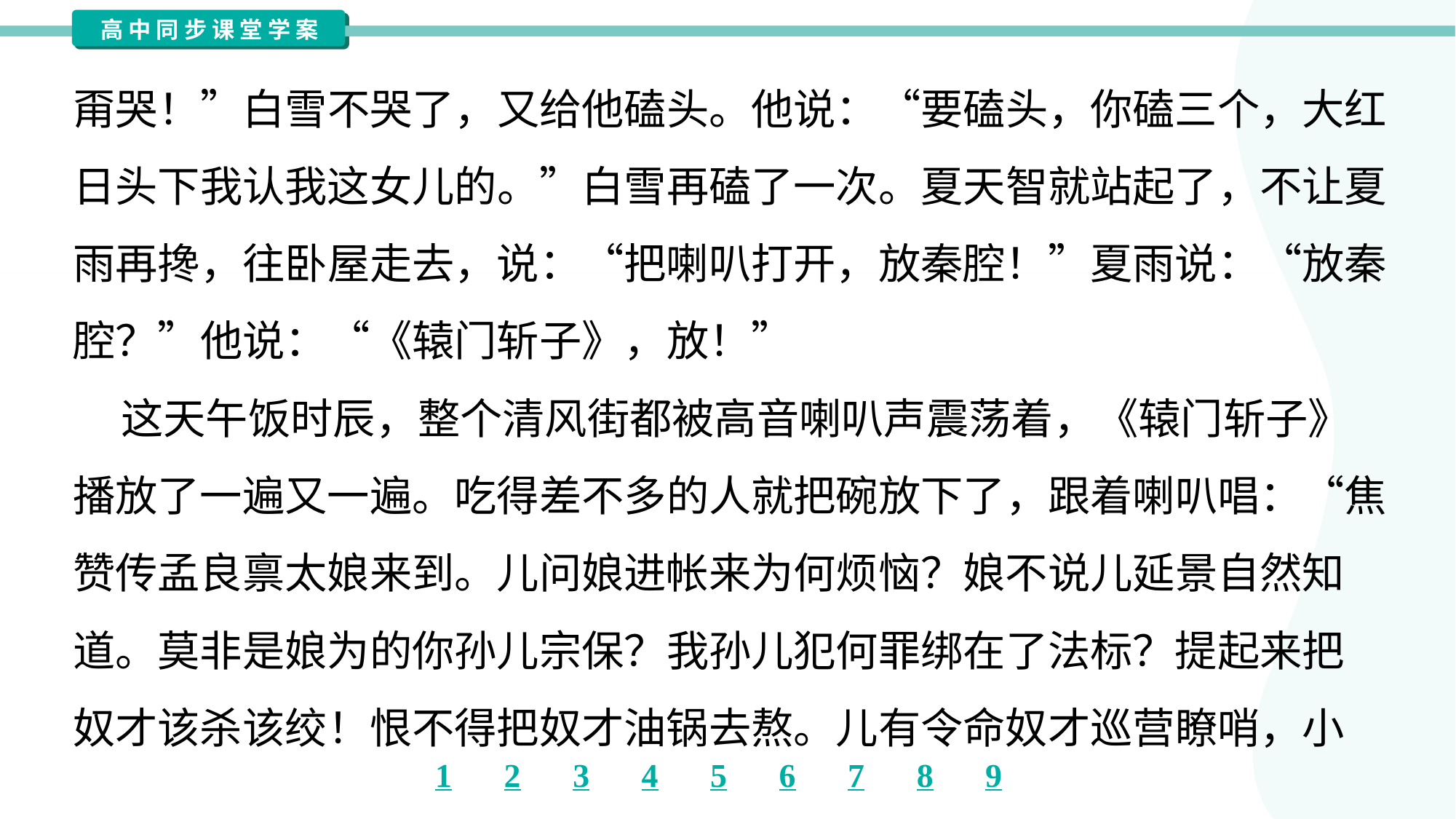

甭哭！”白雪不哭了，又给他磕头。他说：“要磕头，你磕三个，大红
日头下我认我这女儿的。”白雪再磕了一次。夏天智就站起了，不让夏
雨再搀，往卧屋走去，说：“把喇叭打开，放秦腔！”夏雨说：“放秦
腔？”他说：“《辕门斩子》，放！”
    这天午饭时辰，整个清风街都被高音喇叭声震荡着，《辕门斩子》
播放了一遍又一遍。吃得差不多的人就把碗放下了，跟着喇叭唱：“焦
赞传孟良禀太娘来到。儿问娘进帐来为何烦恼？娘不说儿延景自然知
道。莫非是娘为的你孙儿宗保？我孙儿犯何罪绑在了法标？提起来把
奴才该杀该绞！恨不得把奴才油锅去熬。儿有令命奴才巡营瞭哨，小